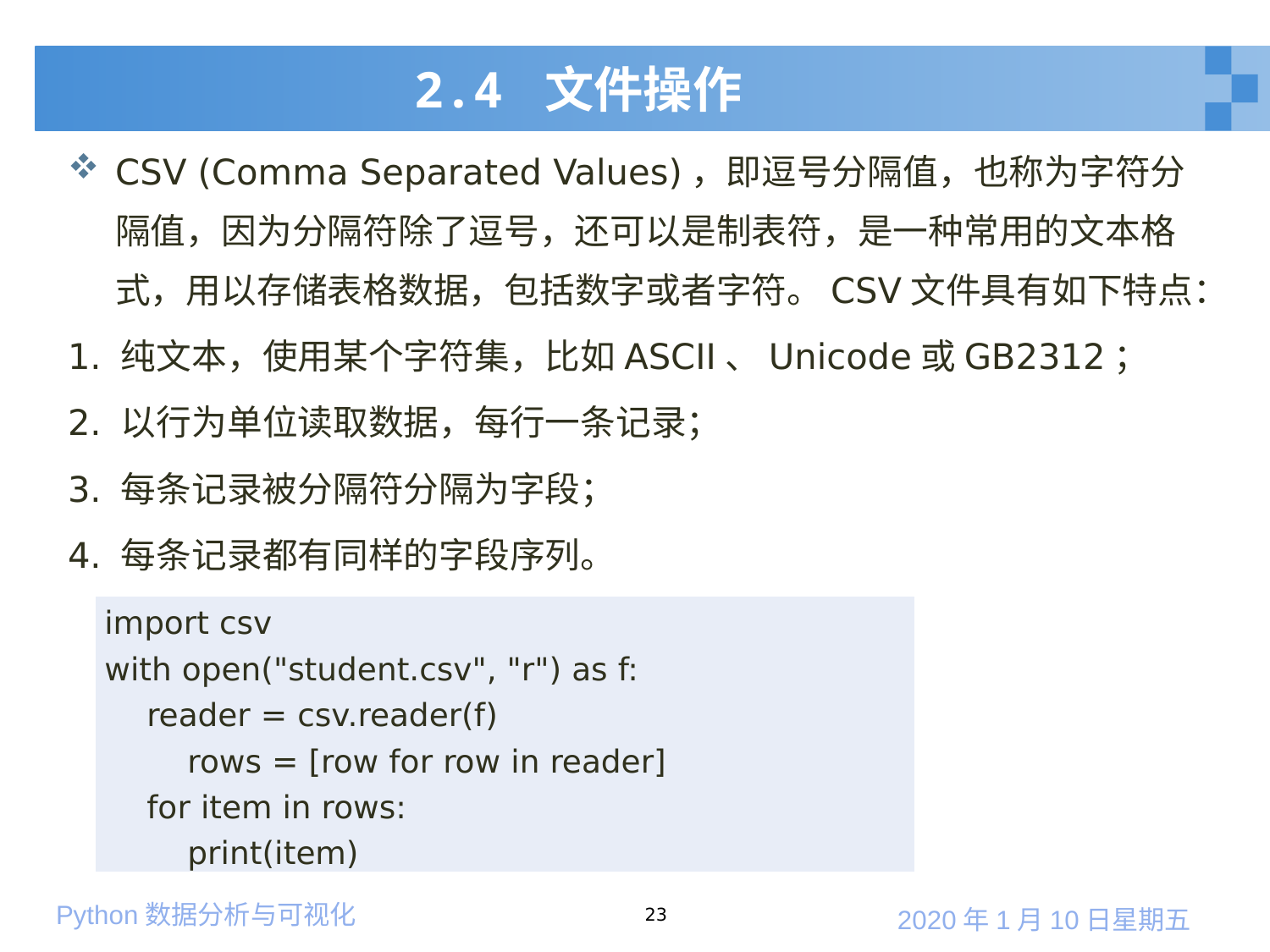

# 2.4 文件操作
CSV (Comma Separated Values)，即逗号分隔值，也称为字符分隔值，因为分隔符除了逗号，还可以是制表符，是一种常用的文本格式，用以存储表格数据，包括数字或者字符。CSV文件具有如下特点：
1. 纯文本，使用某个字符集，比如ASCII、Unicode或GB2312；
2. 以行为单位读取数据，每行一条记录；
3. 每条记录被分隔符分隔为字段；
4. 每条记录都有同样的字段序列。
| import csv with open("student.csv", "r") as f: reader = csv.reader(f) rows = [row for row in reader] for item in rows: print(item) |
| --- |
23
2020年1月10日星期五